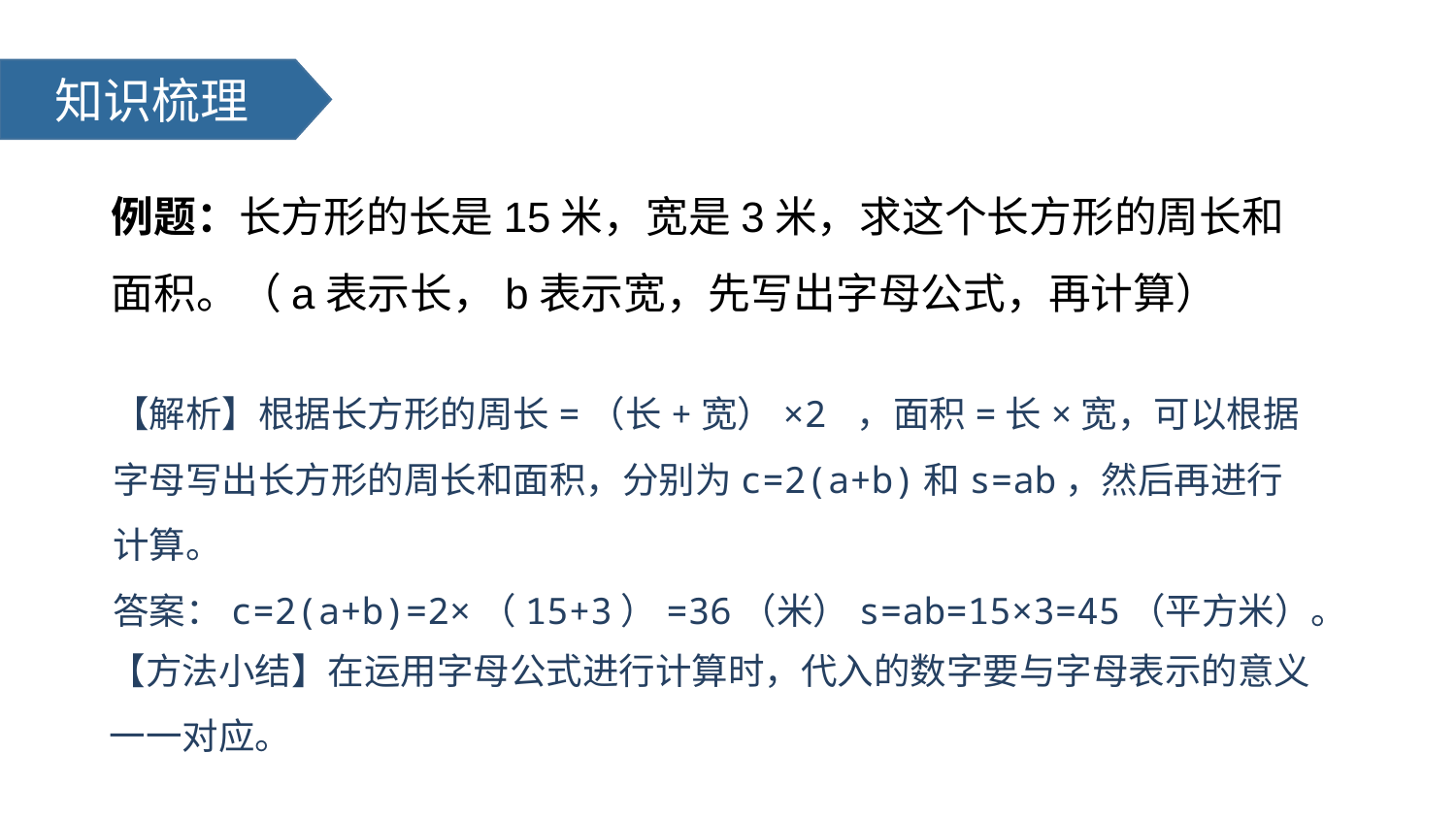

知识梳理
例题：长方形的长是15米，宽是3米，求这个长方形的周长和面积。（a表示长，b表示宽，先写出字母公式，再计算）
【解析】根据长方形的周长=（长+宽）×2 ，面积=长×宽，可以根据字母写出长方形的周长和面积，分别为c=2(a+b)和s=ab，然后再进行计算。
答案：c=2(a+b)=2×（15+3）=36（米）s=ab=15×3=45（平方米）。
【方法小结】在运用字母公式进行计算时，代入的数字要与字母表示的意义一一对应。